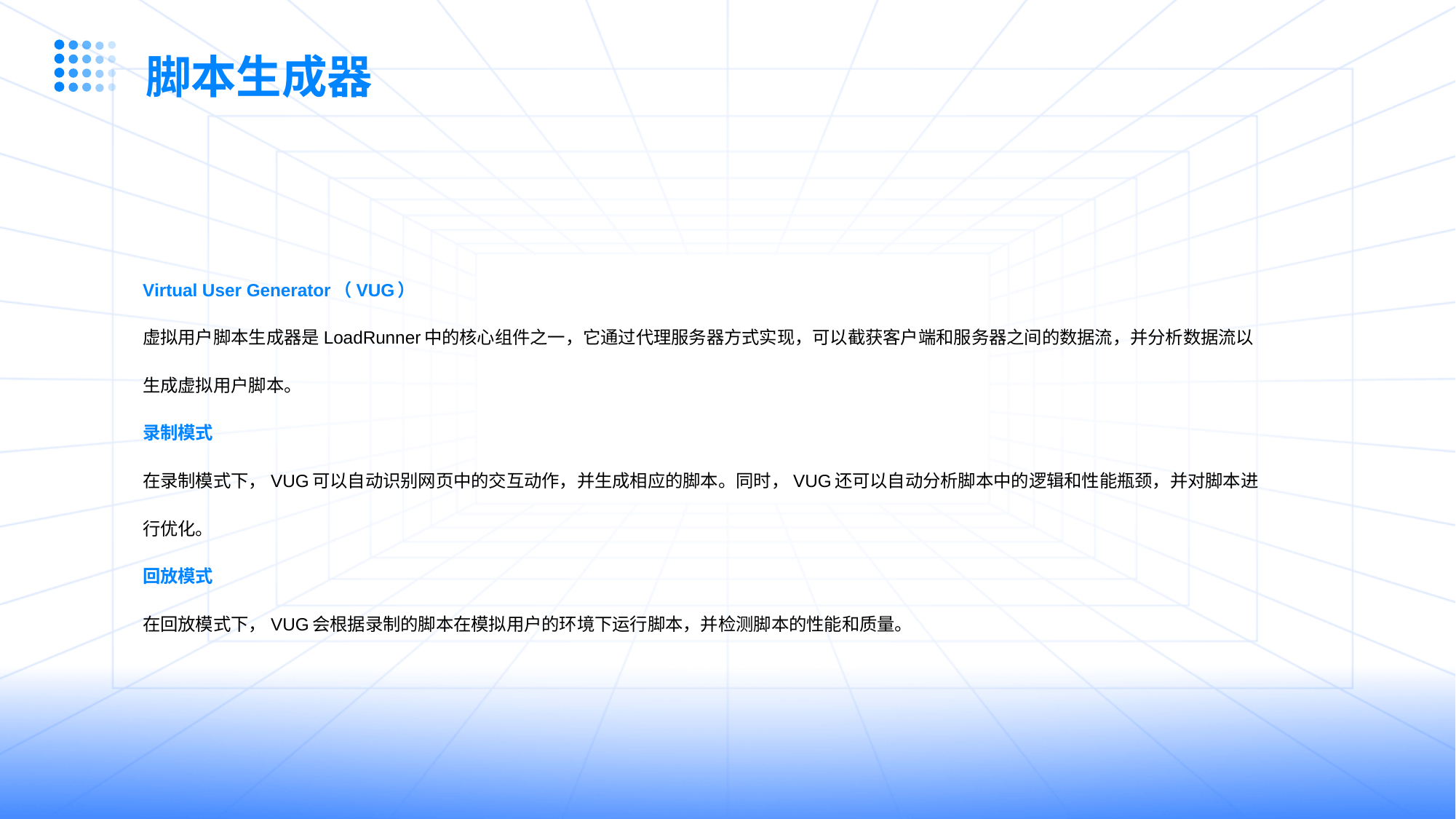

脚本生成器

Virtual User Generator（VUG）
虚拟用户脚本生成器是LoadRunner中的核心组件之一，它通过代理服务器方式实现，可以截获客户端和服务器之间的数据流，并分析数据流以生成虚拟用户脚本。
录制模式
在录制模式下，VUG可以自动识别网页中的交互动作，并生成相应的脚本。同时，VUG还可以自动分析脚本中的逻辑和性能瓶颈，并对脚本进行优化。
回放模式
在回放模式下，VUG会根据录制的脚本在模拟用户的环境下运行脚本，并检测脚本的性能和质量。